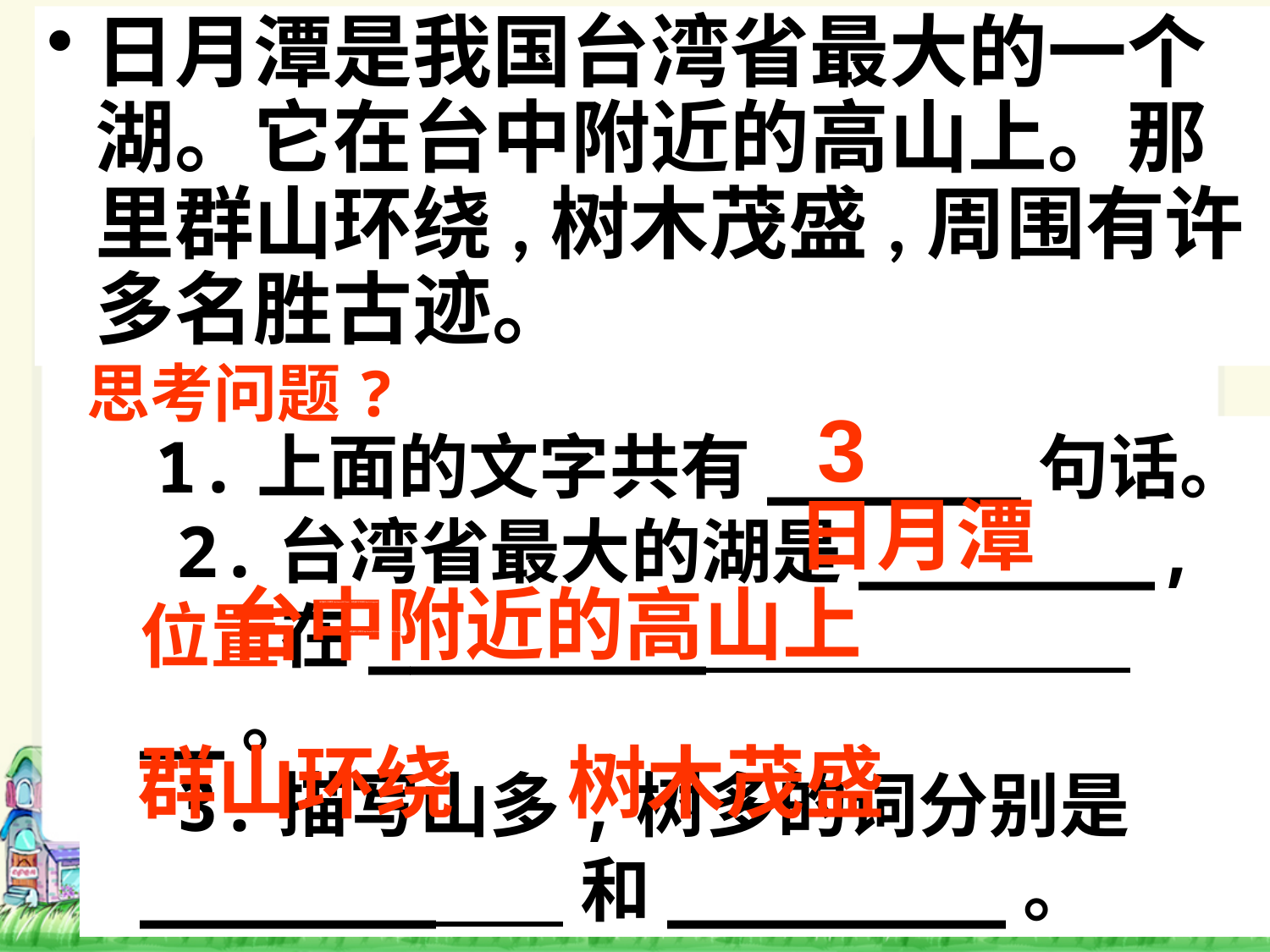

日月潭是我国台湾省最大的一个湖。它在台中附近的高山上。那里群山环绕,树木茂盛,周围有许多名胜古迹。

思考问题?
3
1.上面的文字共有______句话。
  2.台湾省最大的湖是_______,位置在________           __。
  3.描写山多,树多的词分别是_______   和________。
日月潭
台中附近的高山上
绿色圃中小学教育http://www.LSPJY.com   绿色圃中学资源网http://cz.Lspjy.com
绿色圃中小学教育http://www.LSPJY.com   绿色圃中学资源网http://cz.Lspjy.com
群山环绕
树木茂盛